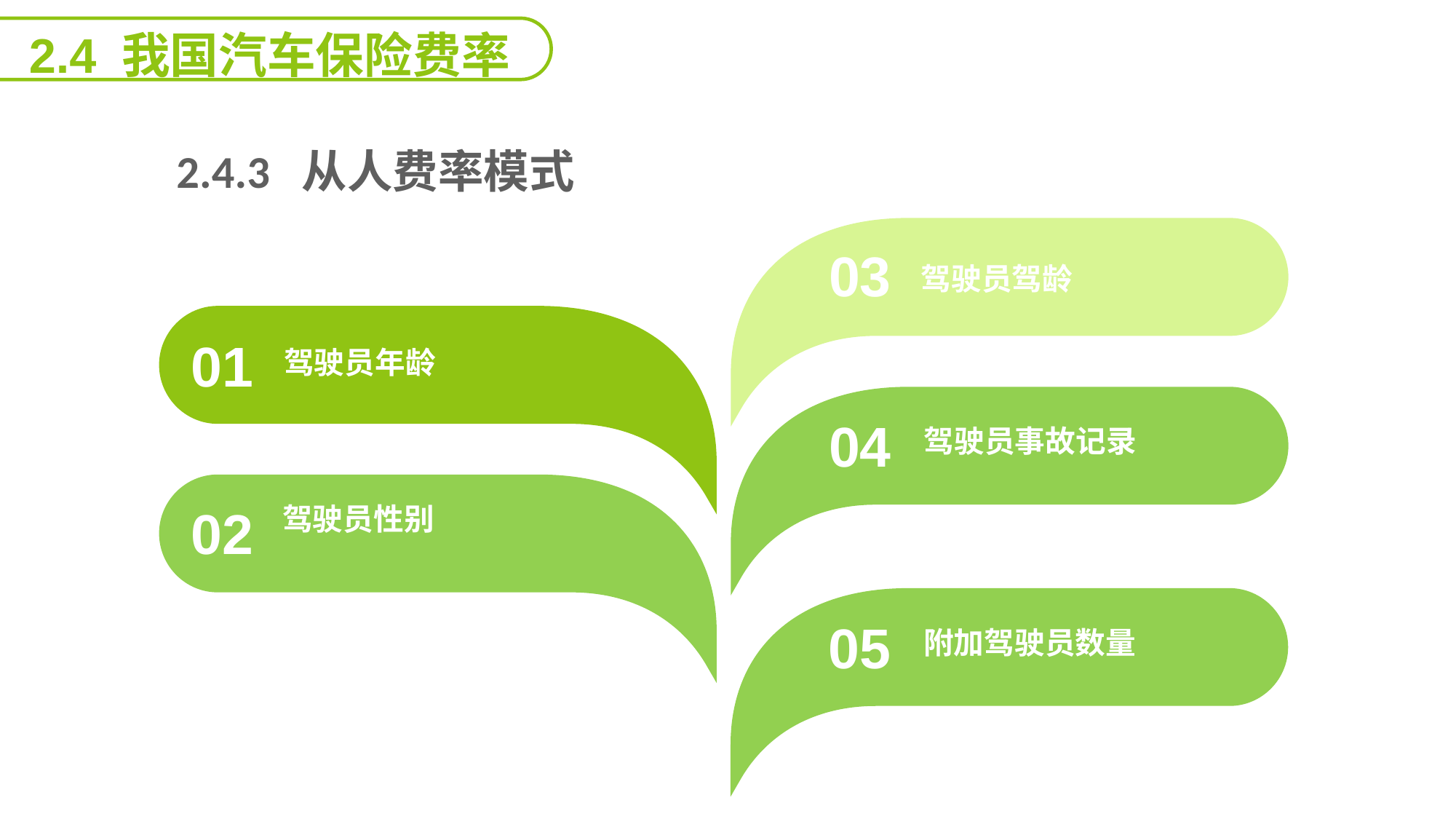

2.4 我国汽车保险费率
    2.4.3  从人费率模式

能力
目标

03
驾驶员驾龄

01
驾驶员年龄

04
驾驶员事故记录

02
驾驶员性别

05
附加驾驶员数量
延迟符